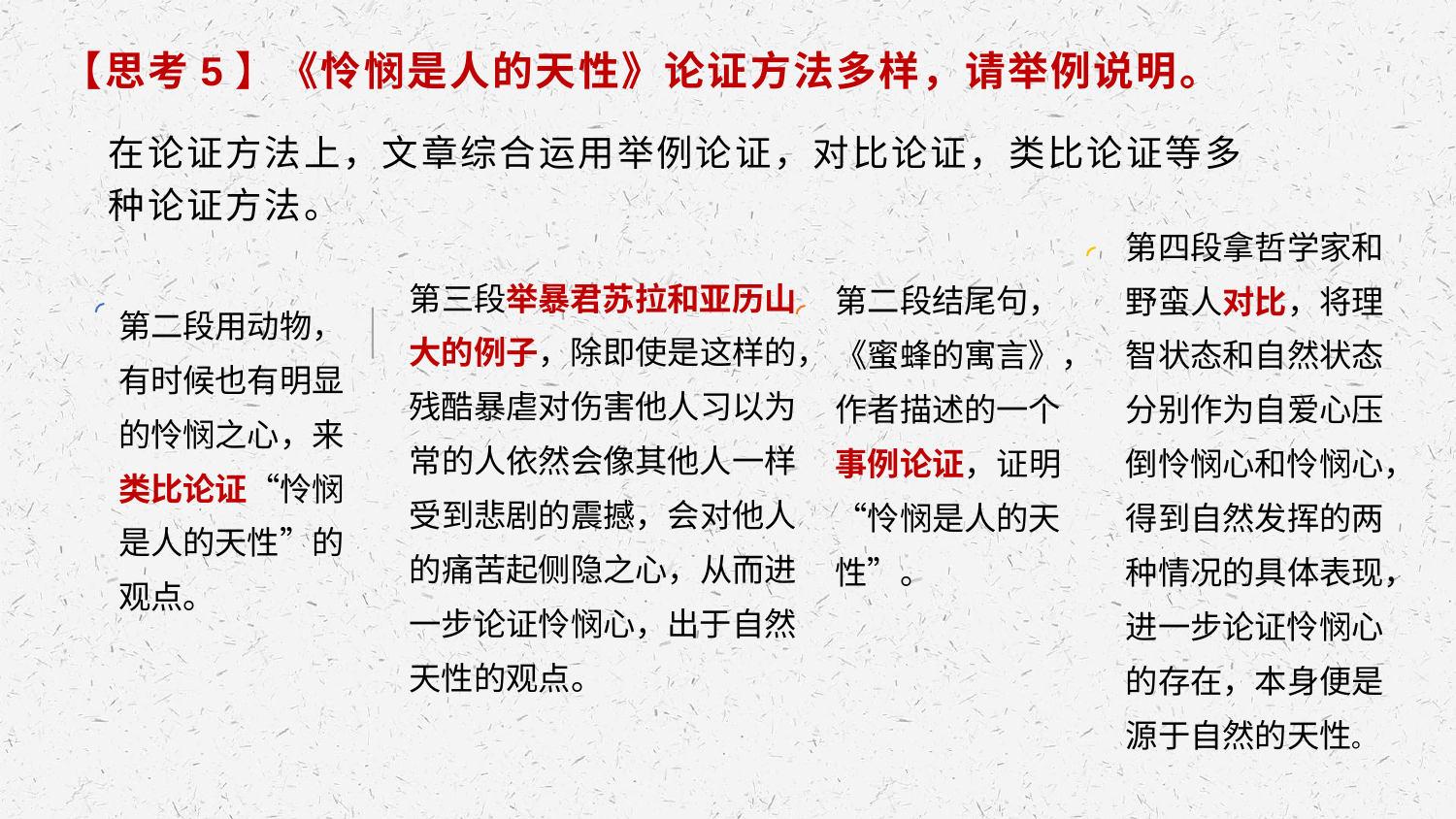

【思考5】《怜悯是人的天性》论证方法多样，请举例说明。
在论证方法上，文章综合运用举例论证，对比论证，类比论证等多种论证方法。
第四段拿哲学家和野蛮人对比，将理智状态和自然状态分别作为自爱心压倒怜悯心和怜悯心，得到自然发挥的两种情况的具体表现，进一步论证怜悯心的存在，本身便是源于自然的天性。

第三段举暴君苏拉和亚历山大的例子，除即使是这样的，残酷暴虐对伤害他人习以为常的人依然会像其他人一样受到悲剧的震撼，会对他人的痛苦起侧隐之心，从而进一步论证怜悯心，出于自然天性的观点。
第二段结尾句，《蜜蜂的寓言》，作者描述的一个事例论证，证明“怜悯是人的天性”。

第二段用动物，有时候也有明显的怜悯之心，来类比论证“怜悯是人的天性”的观点。